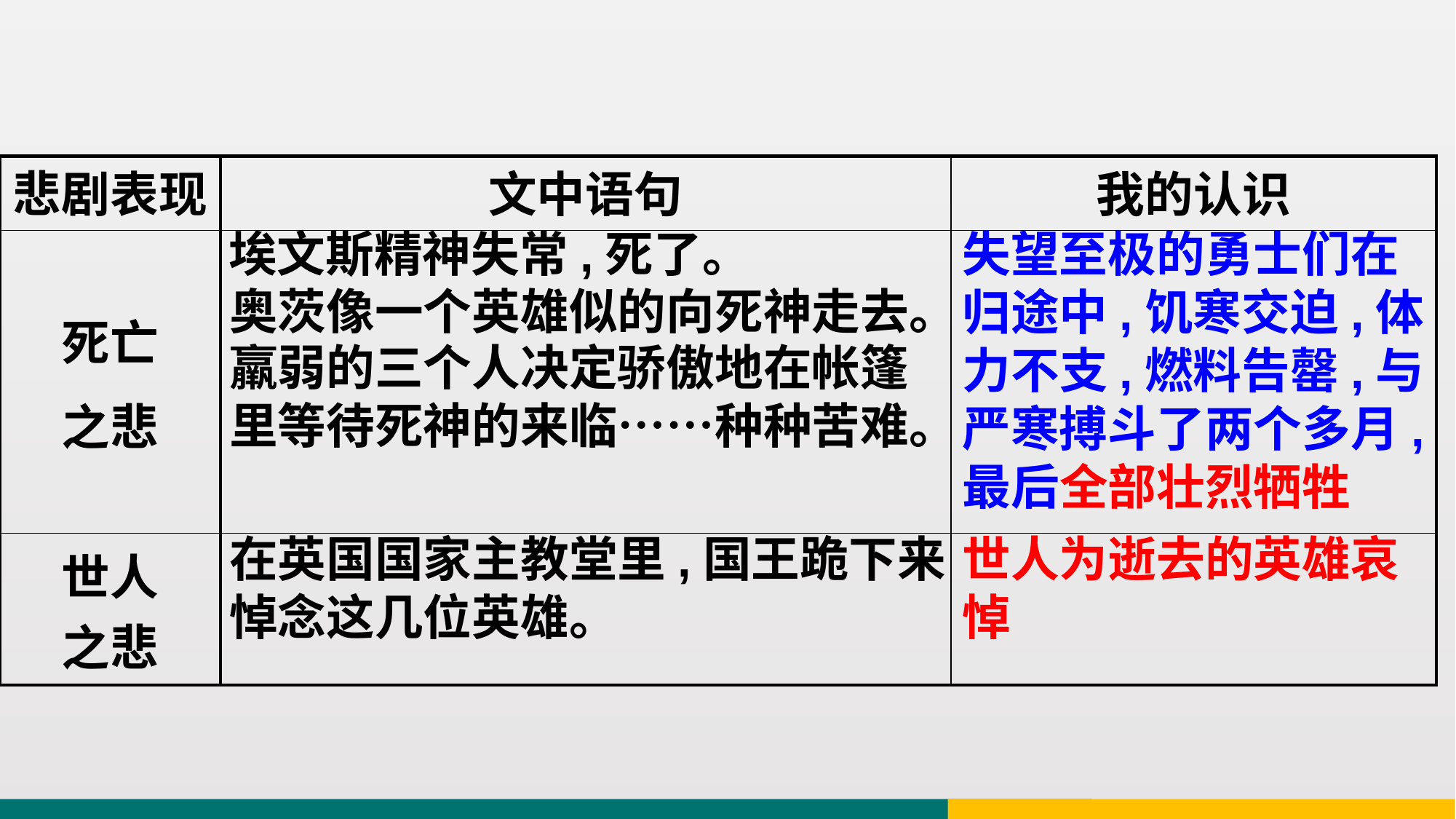

| 悲剧表现 | 文中语句 | 我的认识 |
| --- | --- | --- |
| 死亡 之悲 |  |  |
| 世人 之悲 |  |  |
埃文斯精神失常,死了。
失望至极的勇士们在归途中,饥寒交迫,体力不支,燃料告罄,与严寒搏斗了两个多月,最后全部壮烈牺牲
奥茨像一个英雄似的向死神走去。
羸弱的三个人决定骄傲地在帐篷里等待死神的来临……种种苦难。
在英国国家主教堂里,国王跪下来悼念这几位英雄。
世人为逝去的英雄哀悼